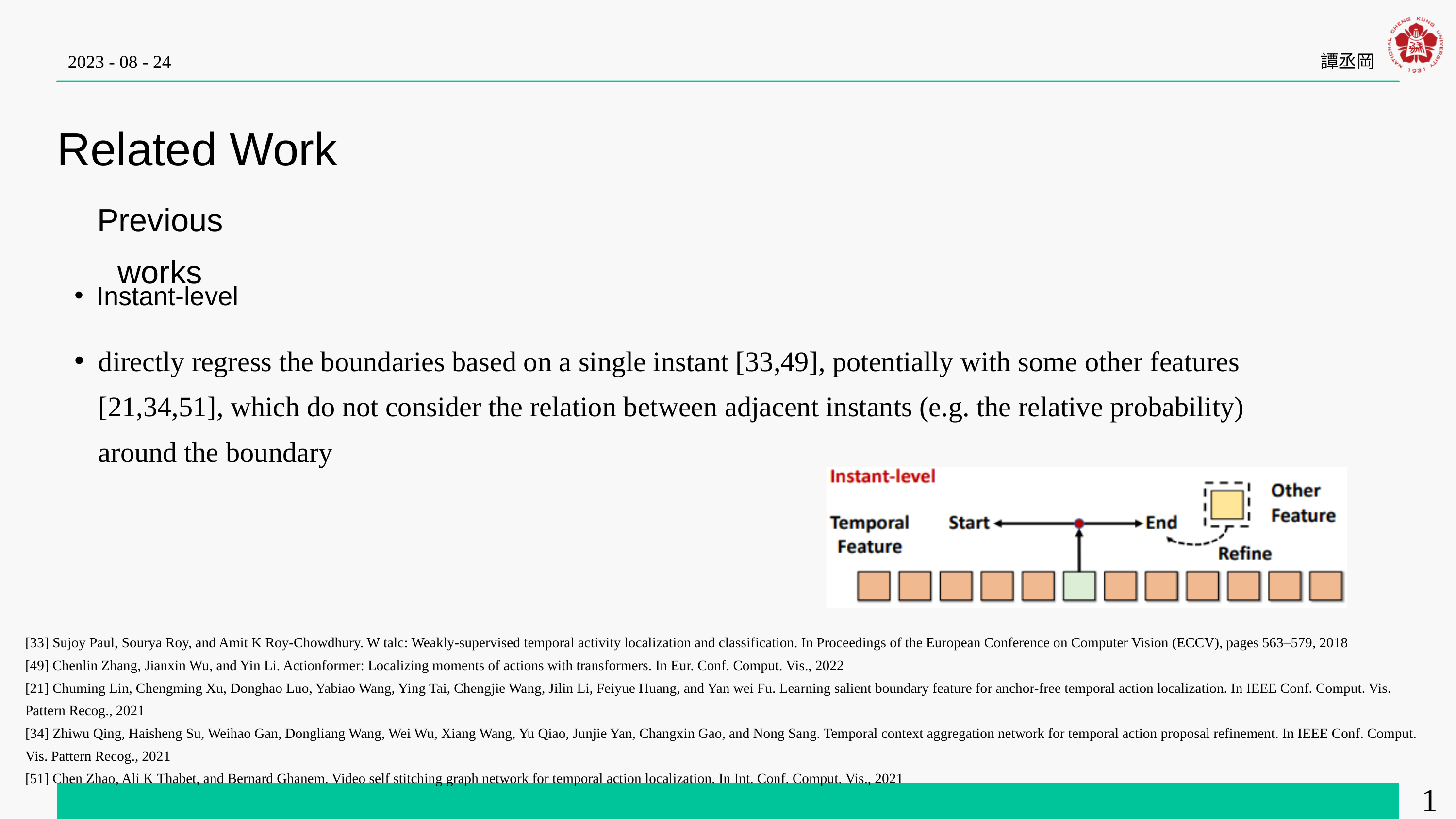

2023 - 08 - 24
譚丞岡

Related Work
Previous works
Instant-level
directly regress the boundaries based on a single instant [33,49], potentially with some other features [21,34,51], which do not consider the relation between adjacent instants (e.g. the relative probability) around the boundary

[33] Sujoy Paul, Sourya Roy, and Amit K Roy-Chowdhury. W talc: Weakly-supervised temporal activity localization and classification. In Proceedings of the European Conference on Computer Vision (ECCV), pages 563–579, 2018
[49] Chenlin Zhang, Jianxin Wu, and Yin Li. Actionformer: Localizing moments of actions with transformers. In Eur. Conf. Comput. Vis., 2022
[21] Chuming Lin, Chengming Xu, Donghao Luo, Yabiao Wang, Ying Tai, Chengjie Wang, Jilin Li, Feiyue Huang, and Yan wei Fu. Learning salient boundary feature for anchor-free temporal action localization. In IEEE Conf. Comput. Vis. Pattern Recog., 2021
[34] Zhiwu Qing, Haisheng Su, Weihao Gan, Dongliang Wang, Wei Wu, Xiang Wang, Yu Qiao, Junjie Yan, Changxin Gao, and Nong Sang. Temporal context aggregation network for temporal action proposal refinement. In IEEE Conf. Comput. Vis. Pattern Recog., 2021
[51] Chen Zhao, Ali K Thabet, and Bernard Ghanem. Video self stitching graph network for temporal action localization. In Int. Conf. Comput. Vis., 2021
14